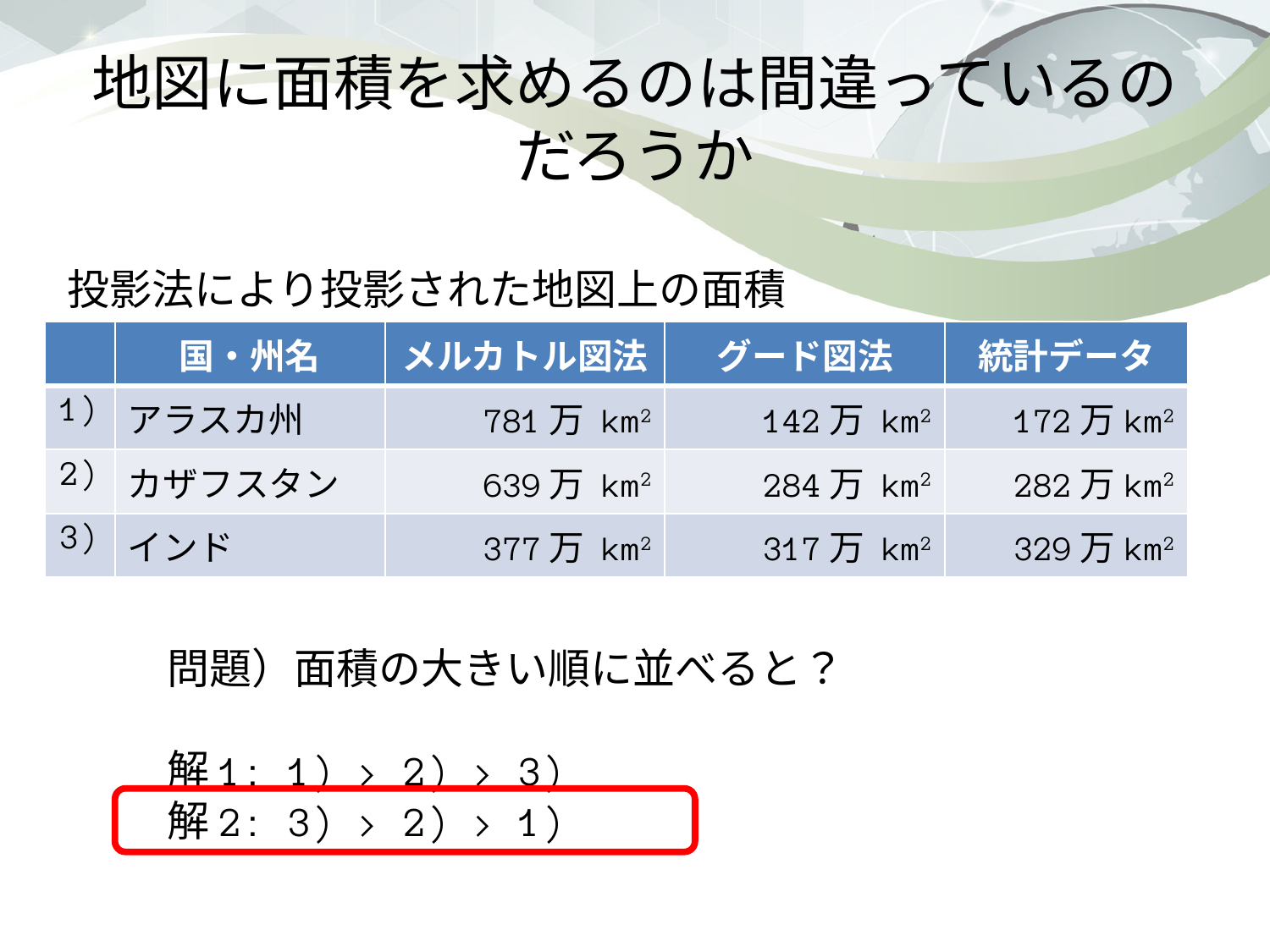

# 地図に面積を求めるのは間違っているのだろうか
投影法により投影された地図上の面積
|  | 国・州名 | メルカトル図法 | グード図法 | 統計データ |
| --- | --- | --- | --- | --- |
| 1) | アラスカ州 | 781万 km2 | 142万 km2 | 172万km2 |
| 2) | カザフスタン | 639万 km2 | 284万 km2 | 282万km2 |
| 3) | インド | 377万 km2 | 317万 km2 | 329万km2 |
問題）面積の大きい順に並べると？

解1: 1) > 2) > 3)
解2: 3) > 2) > 1)